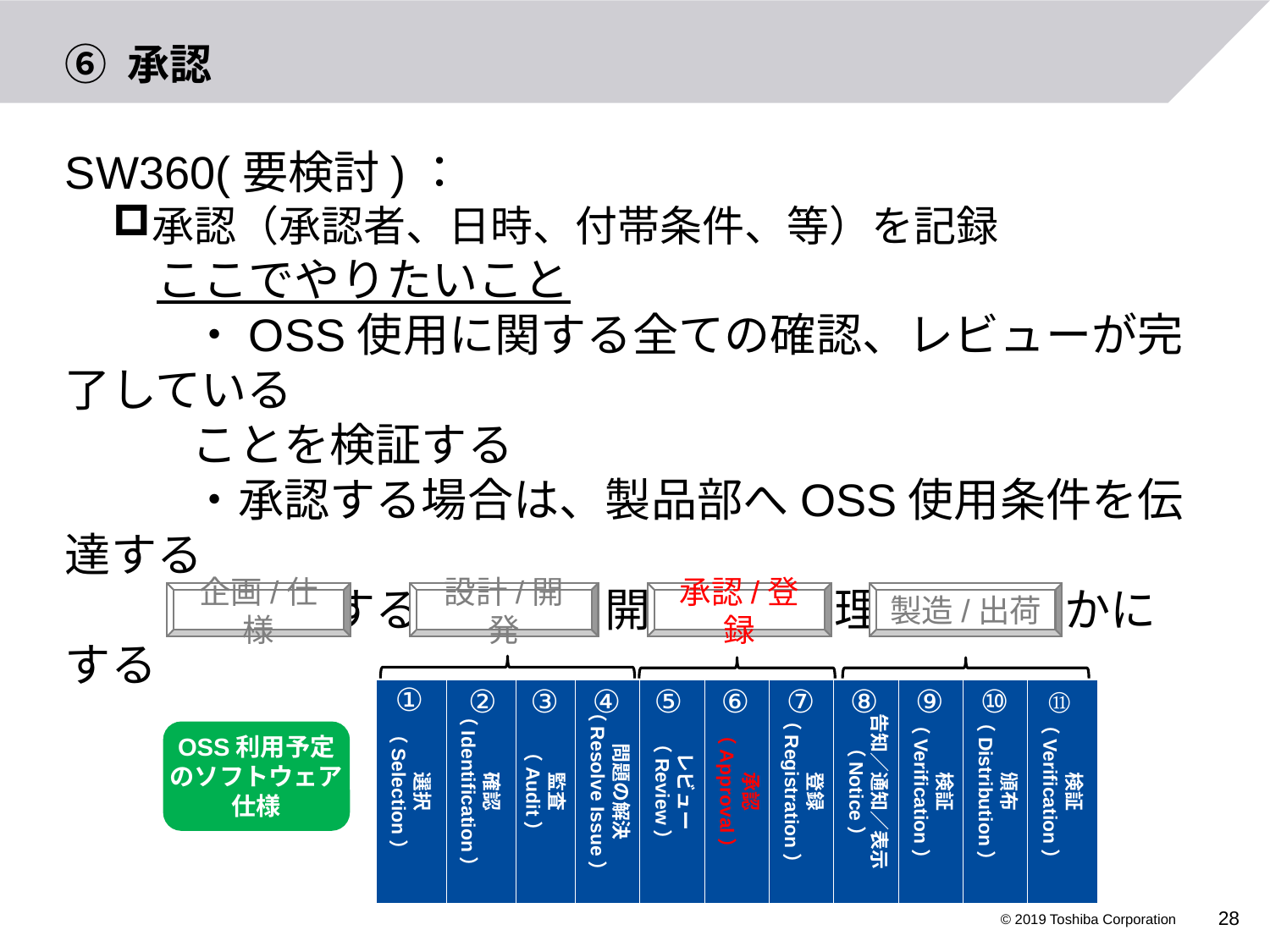

# ⑥ 承認
SW360(要検討)：
承認（承認者、日時、付帯条件、等）を記録
　　ここでやりたいこと
	・OSS使用に関する全ての確認、レビューが完了している
	ことを検証する
	・承認する場合は、製品部へOSS使用条件を伝達する
	・否認する場合は、開発担当へ理由を明らかにする

企画/仕様
設計/開発
承認/登録
製造/出荷
①
②
③
④
⑤
⑥
⑦
⑧
⑨
⑩
⑪
選択
（Selection）
確認
（Identification）
監査
（Audit）
問題の解決
（Resolve Issue）
レビュー
（Review）
承認
（Approval）
登録
（Registration）
告知／通知／表示
（Notice）
検証
（Verification）
頒布
（Distribution）
検証
（Verification）
OSS利用予定のソフトウェア仕様